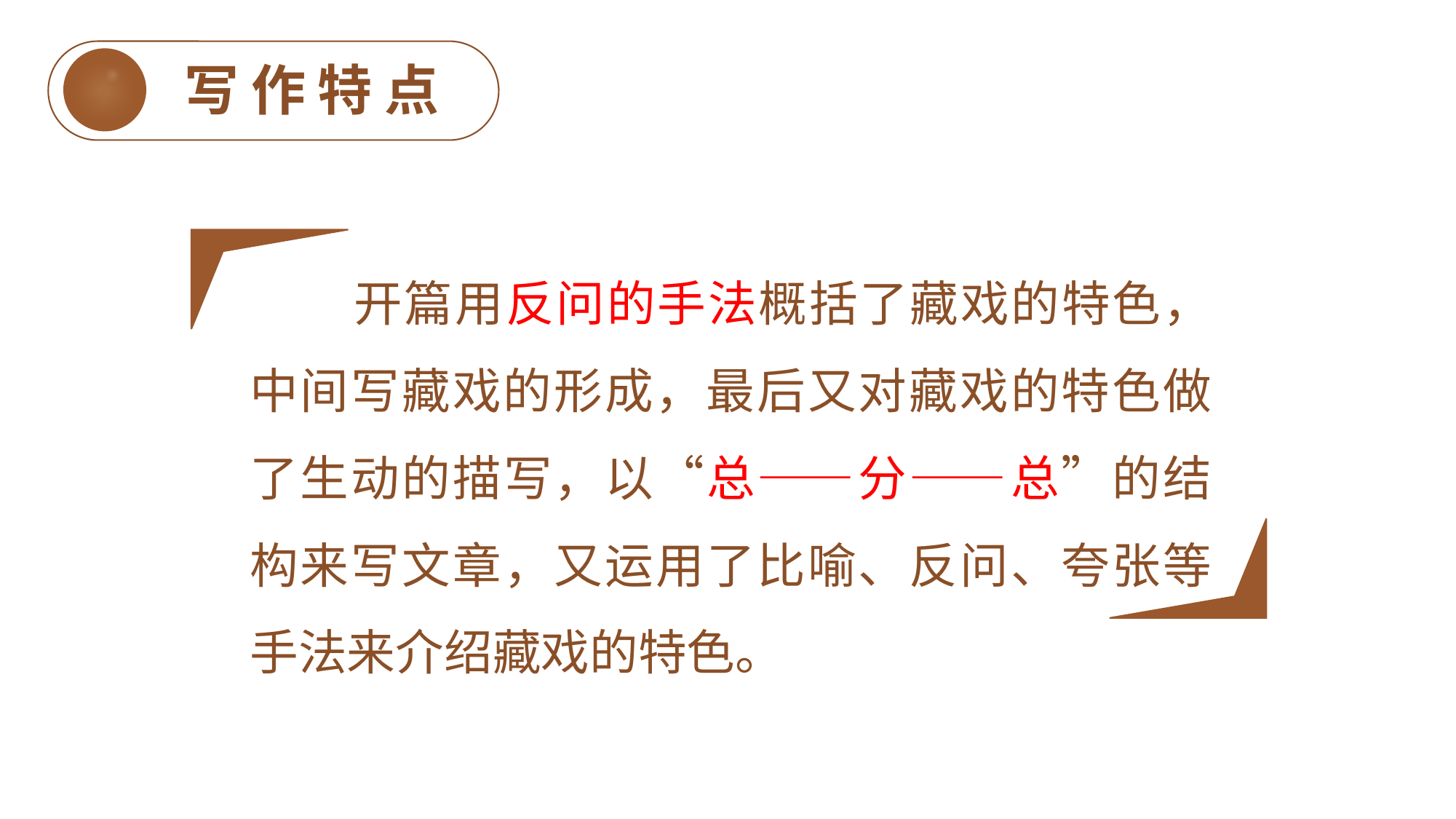

写作特点

       开篇用反问的手法概括了藏戏的特色，中间写藏戏的形成，最后又对藏戏的特色做了生动的描写，以“总——分——总”的结构来写文章，又运用了比喻、反问、夸张等手法来介绍藏戏的特色。